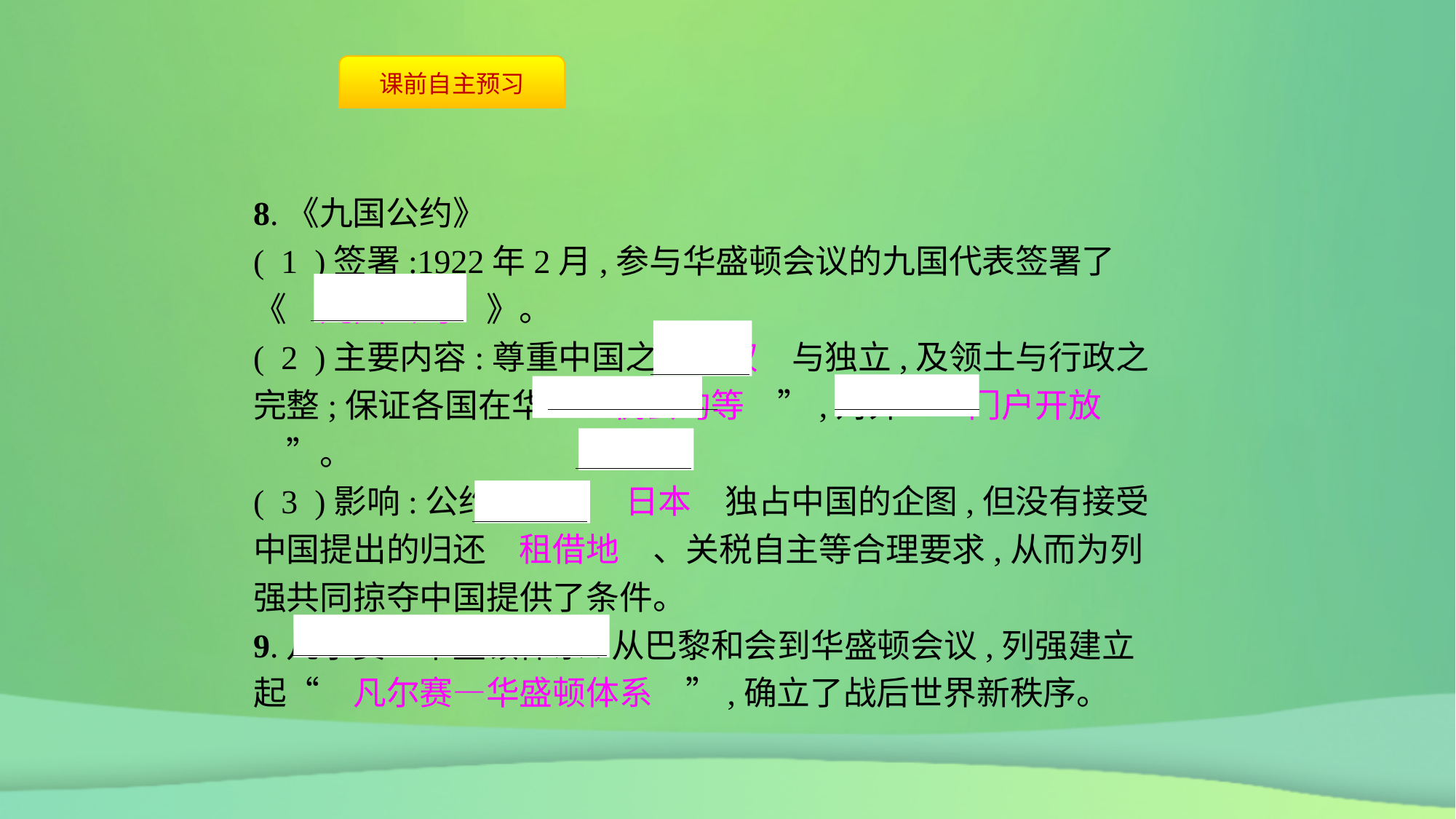

8.《九国公约》
(  1  )签署:1922年2月,参与华盛顿会议的九国代表签署了《　九国公约　》。
(  2  )主要内容:尊重中国之　主权　与独立,及领土与行政之完整;保证各国在华“　机会均等　”,对外“　门户开放　”。
(  3  )影响:公约打破了　日本　独占中国的企图,但没有接受中国提出的归还　租借地　、关税自主等合理要求,从而为列强共同掠夺中国提供了条件。
9.凡尔赛—华盛顿体系:从巴黎和会到华盛顿会议,列强建立起“　凡尔赛—华盛顿体系　”,确立了战后世界新秩序。